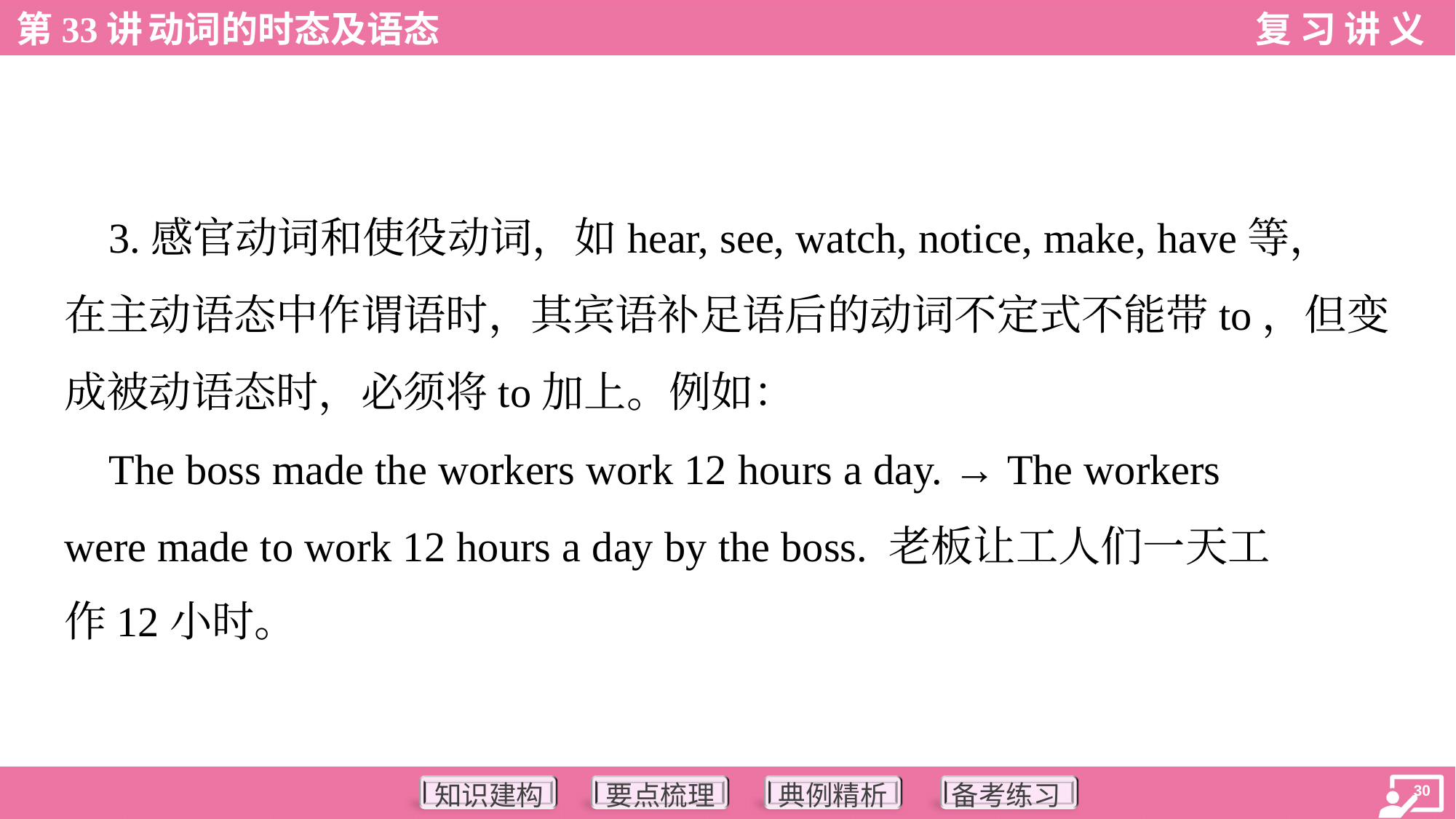

3.感官动词和使役动词，如hear, see, watch, notice, make, have等，
在主动语态中作谓语时，其宾语补足语后的动词不定式不能带to，但变
成被动语态时，必须将to加上。例如：
    The boss made the workers work 12 hours a day. → The workers
were made to work 12 hours a day by the boss. 老板让工人们一天工
作12小时。